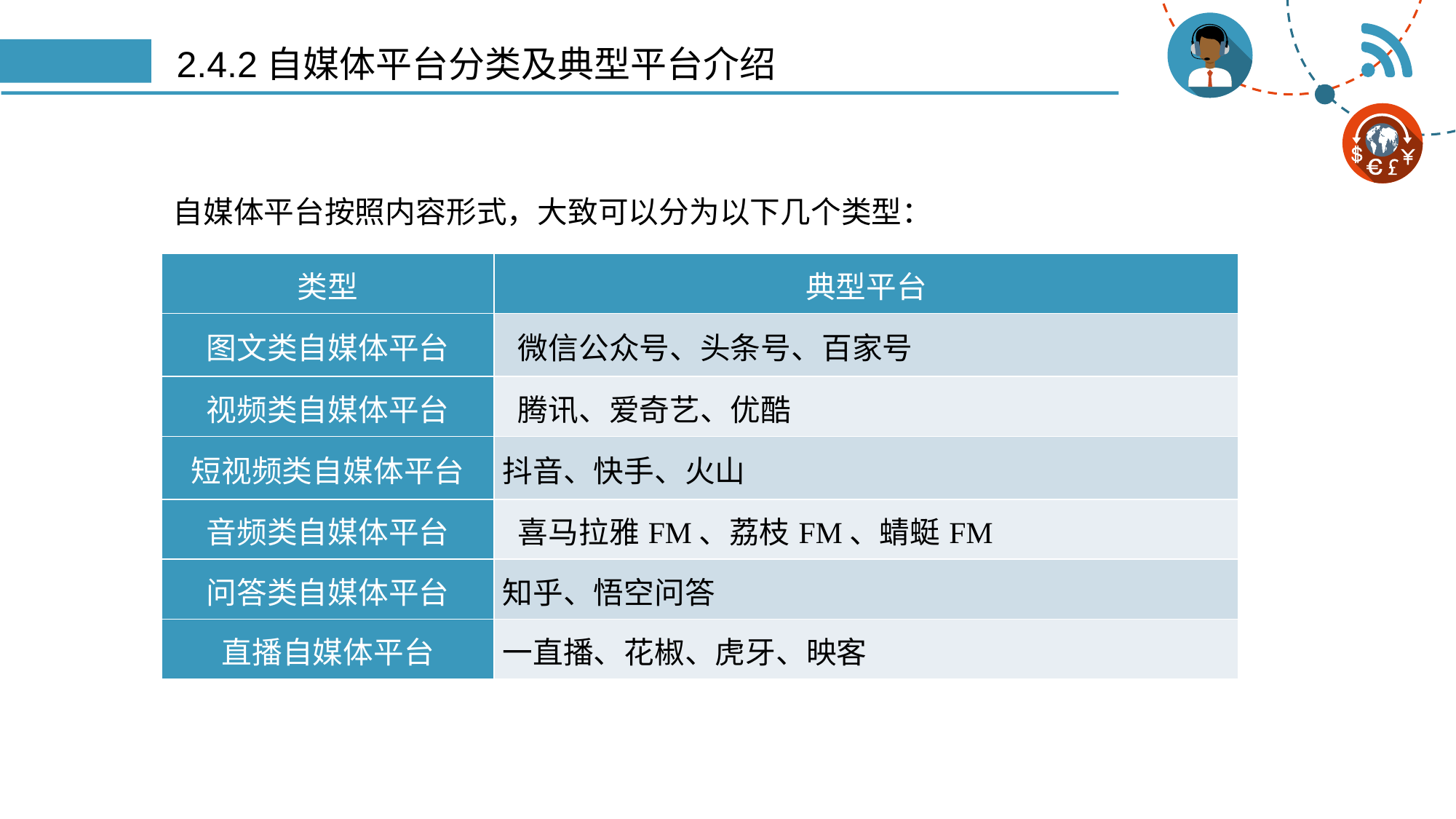

# 2.4.2自媒体平台分类及典型平台介绍
自媒体平台按照内容形式，大致可以分为以下几个类型：
| 类型 | 典型平台 |
| --- | --- |
| 图文类自媒体平台 | 微信公众号、头条号、百家号 |
| 视频类自媒体平台 | 腾讯、爱奇艺、优酷 |
| 短视频类自媒体平台 | 抖音、快手、火山 |
| 音频类自媒体平台 | 喜马拉雅FM、荔枝FM、蜻蜓FM |
| 问答类自媒体平台 | 知乎、悟空问答 |
| 直播自媒体平台 | 一直播、花椒、虎牙、映客 |